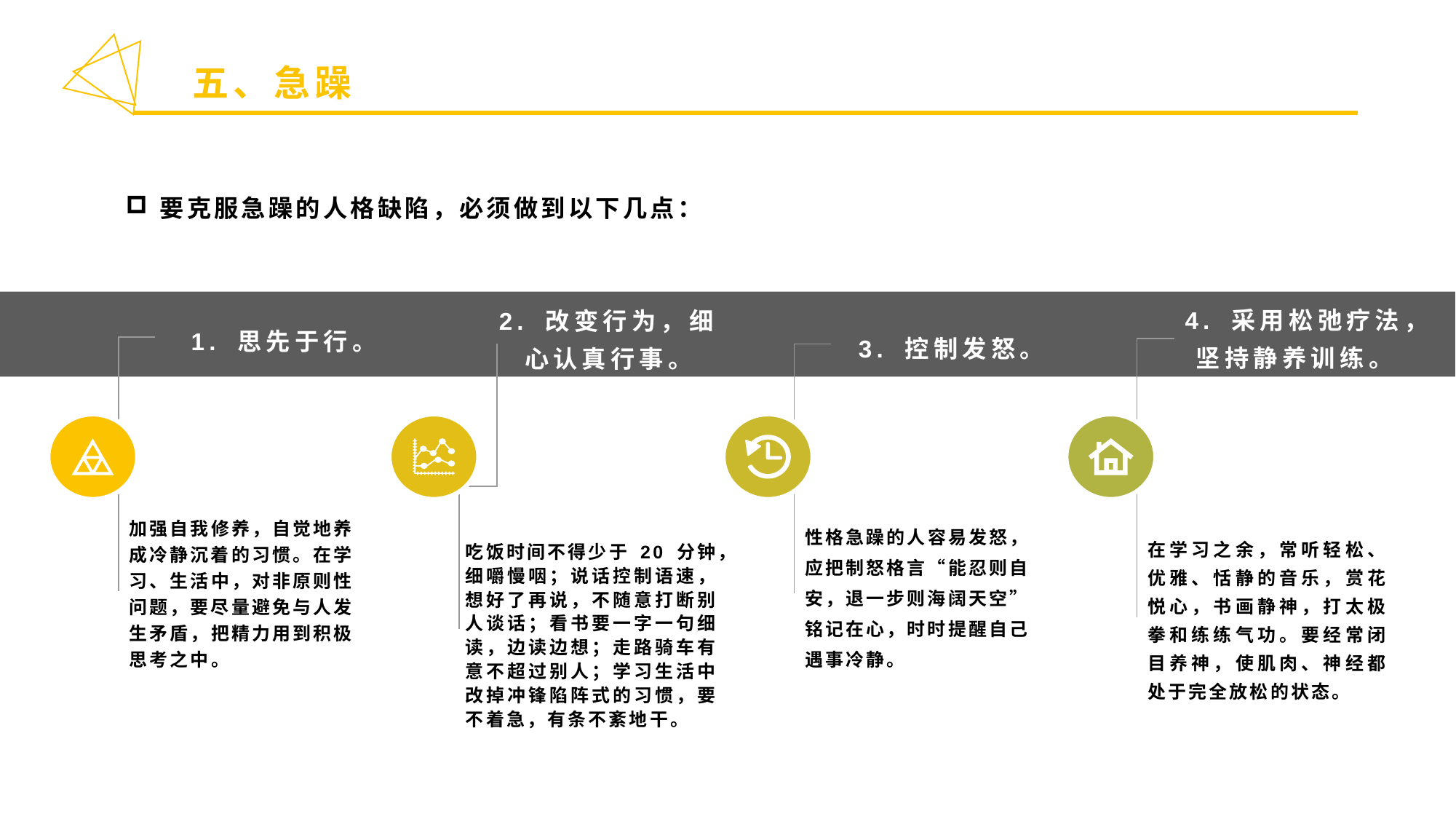

五、急躁
要克服急躁的人格缺陷，必须做到以下几点：
4. 采用松弛疗法，坚持静养训练。

2. 改变行为，细心认真行事。
1. 思先于行。
3. 控制发怒。

吃饭时间不得少于 20 分钟，细嚼慢咽；说话控制语速，想好了再说，不随意打断别人谈话；看书要一字一句细读，边读边想；走路骑车有意不超过别人；学习生活中改掉冲锋陷阵式的习惯，要不着急，有条不紊地干。
在学习之余，常听轻松、优雅、恬静的音乐，赏花悦心，书画静神，打太极拳和练练气功。要经常闭目养神，使肌肉、神经都处于完全放松的状态。
加强自我修养，自觉地养成冷静沉着的习惯。在学习、生活中，对非原则性问题，要尽量避免与人发生矛盾，把精力用到积极思考之中。
性格急躁的人容易发怒，应把制怒格言“能忍则自安，退一步则海阔天空”铭记在心，时时提醒自己遇事冷静。